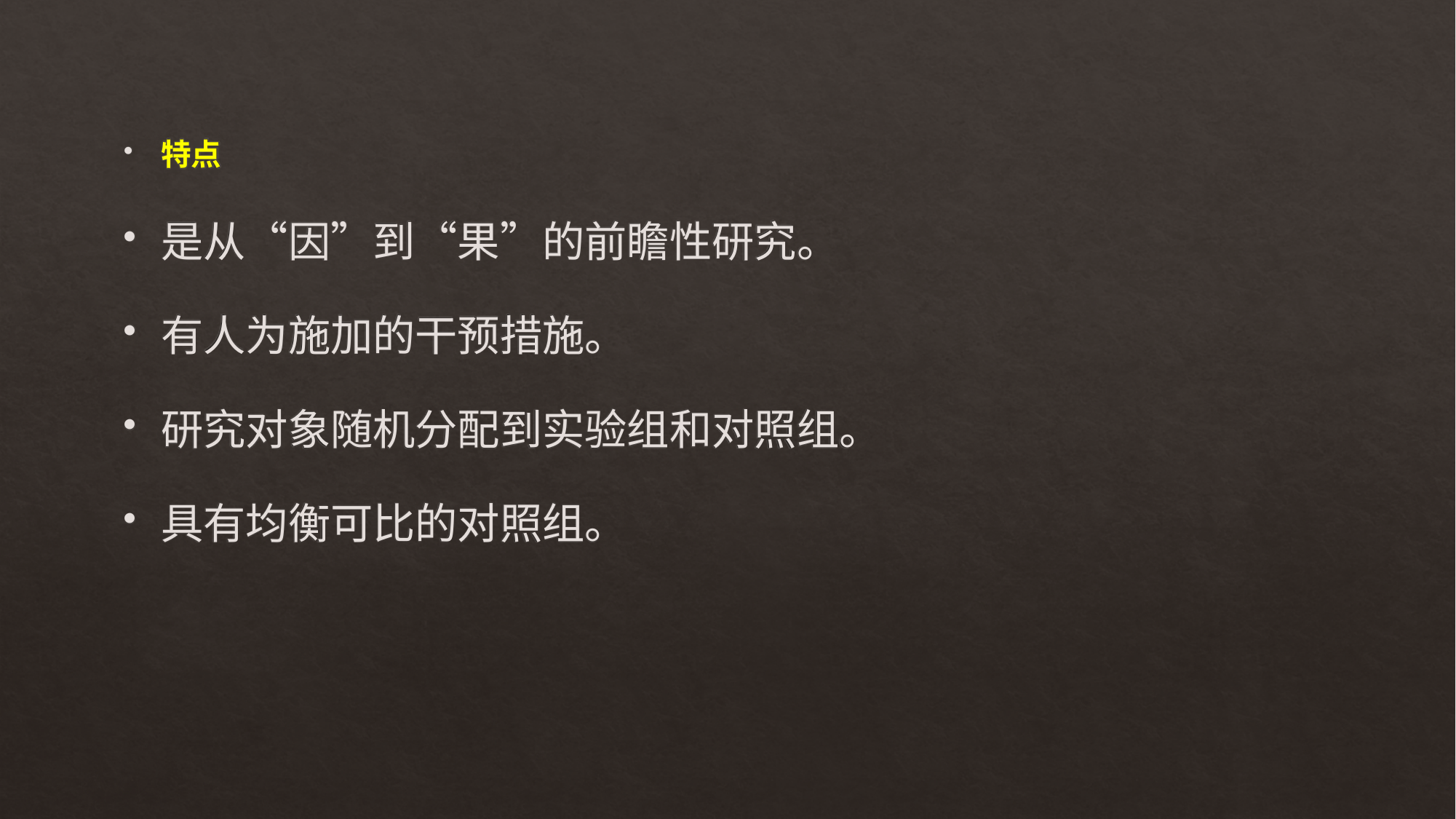

特点
是从“因”到“果”的前瞻性研究。
有人为施加的干预措施。
研究对象随机分配到实验组和对照组。
具有均衡可比的对照组。